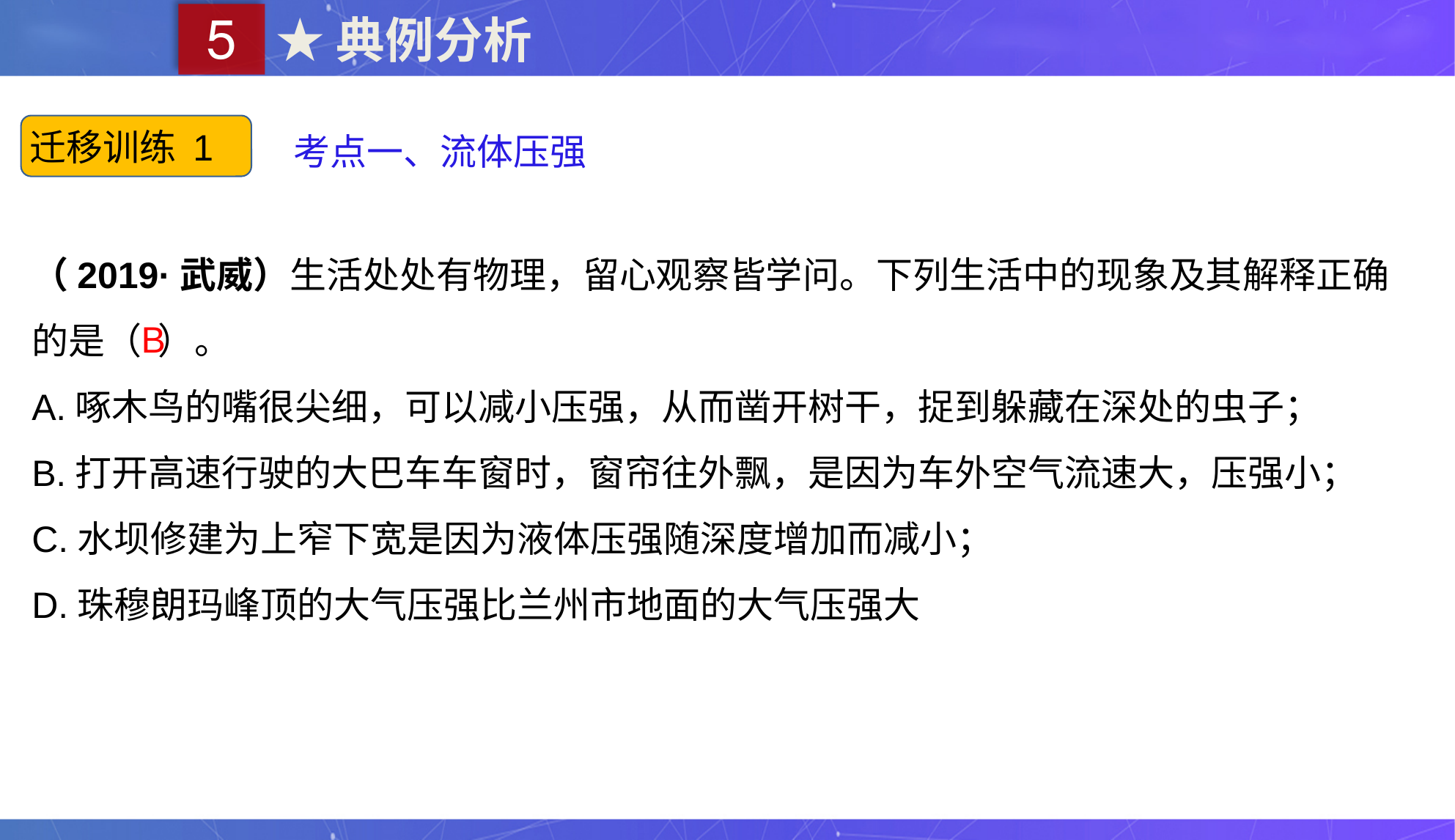

5
★典例分析
迁移训练 1
考点一、流体压强
（2019·武威）生活处处有物理，留心观察皆学问。下列生活中的现象及其解释正确的是（  ）。
A.啄木鸟的嘴很尖细，可以减小压强，从而凿开树干，捉到躲藏在深处的虫子；
B.打开高速行驶的大巴车车窗时，窗帘往外飘，是因为车外空气流速大，压强小；
C.水坝修建为上窄下宽是因为液体压强随深度增加而减小；
D.珠穆朗玛峰顶的大气压强比兰州市地面的大气压强大
B